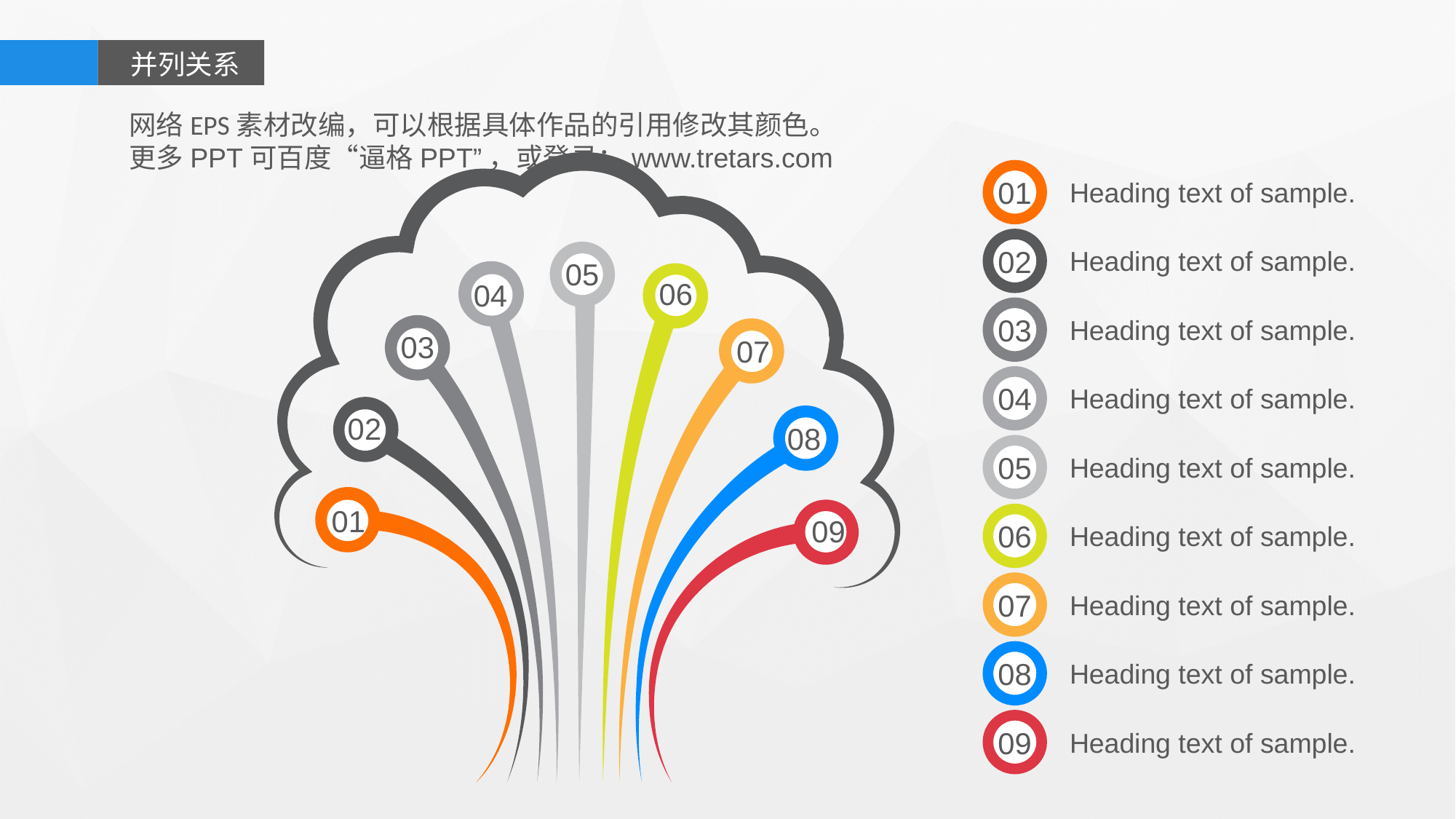

并列关系
网络EPS素材改编，可以根据具体作品的引用修改其颜色。
更多PPT可百度“逼格PPT”，或登录：www.tretars.com

01
Heading text of sample.
02
Heading text of sample.
05
06
04
03
Heading text of sample.
03
07
04
Heading text of sample.
02
08
05
Heading text of sample.
01
09
06
Heading text of sample.
07
Heading text of sample.
08
Heading text of sample.
09
Heading text of sample.